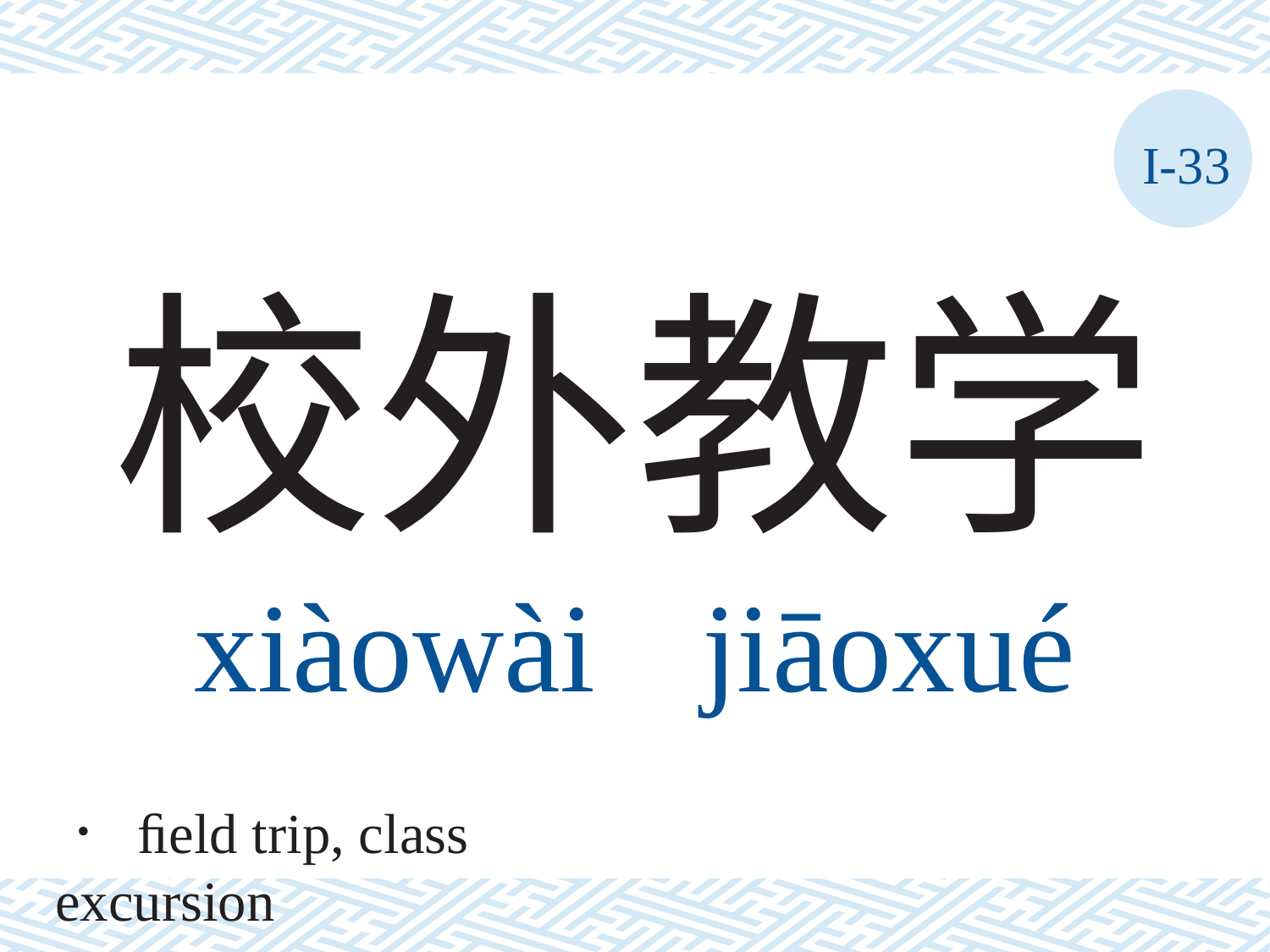

I-33
# 校外教学 xiàowài	jiāoxué
． ﬁeld trip, class excursion